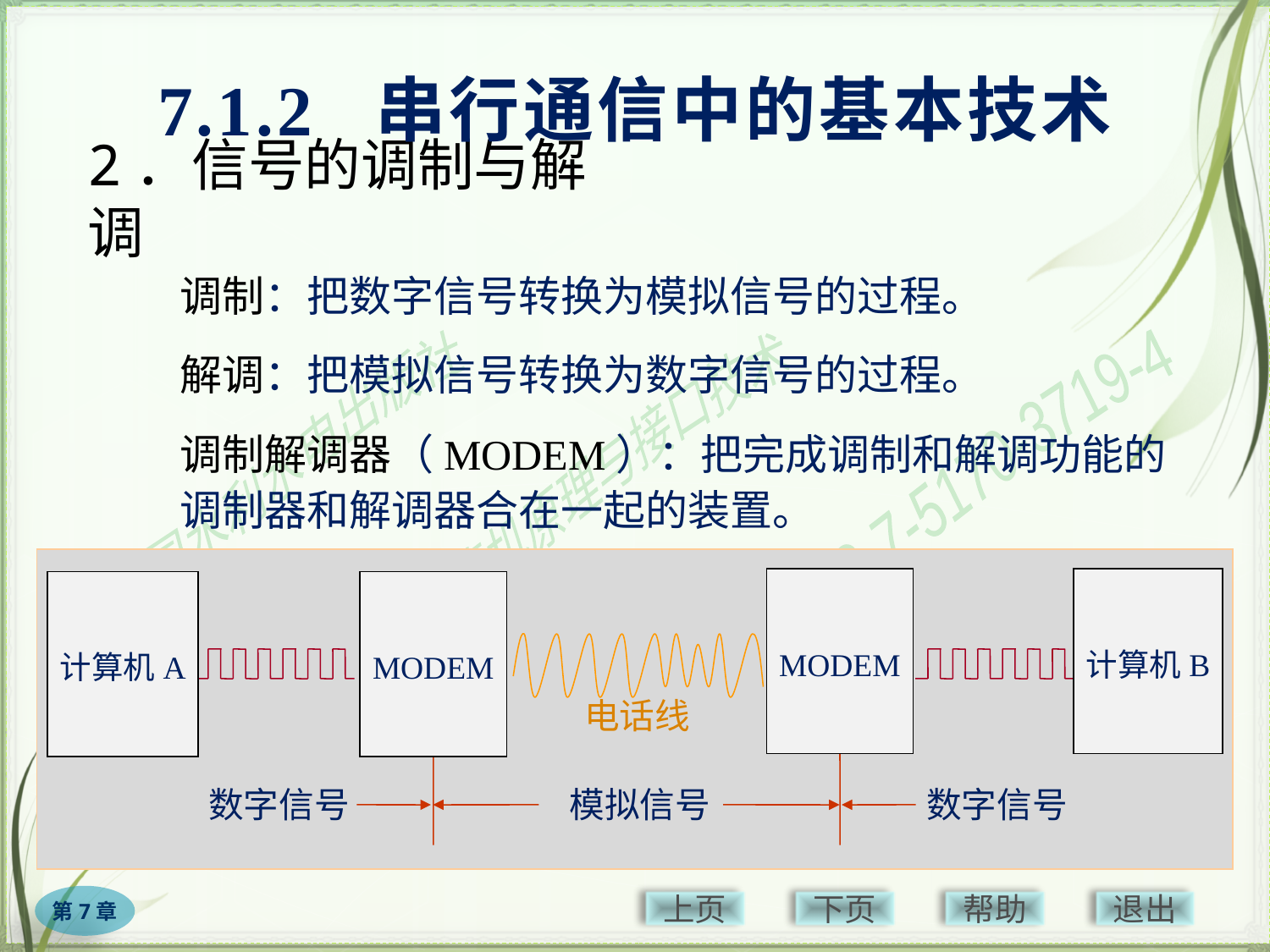

7.1.2  串行通信中的基本技术
# 2．信号的调制与解调
调制：把数字信号转换为模拟信号的过程。
解调：把模拟信号转换为数字信号的过程。
调制解调器（MODEM）：把完成调制和解调功能的调制器和解调器合在一起的装置。

MODEM

计算机B

计算机A

MODEM

电话线

数字信号
模拟信号
数字信号